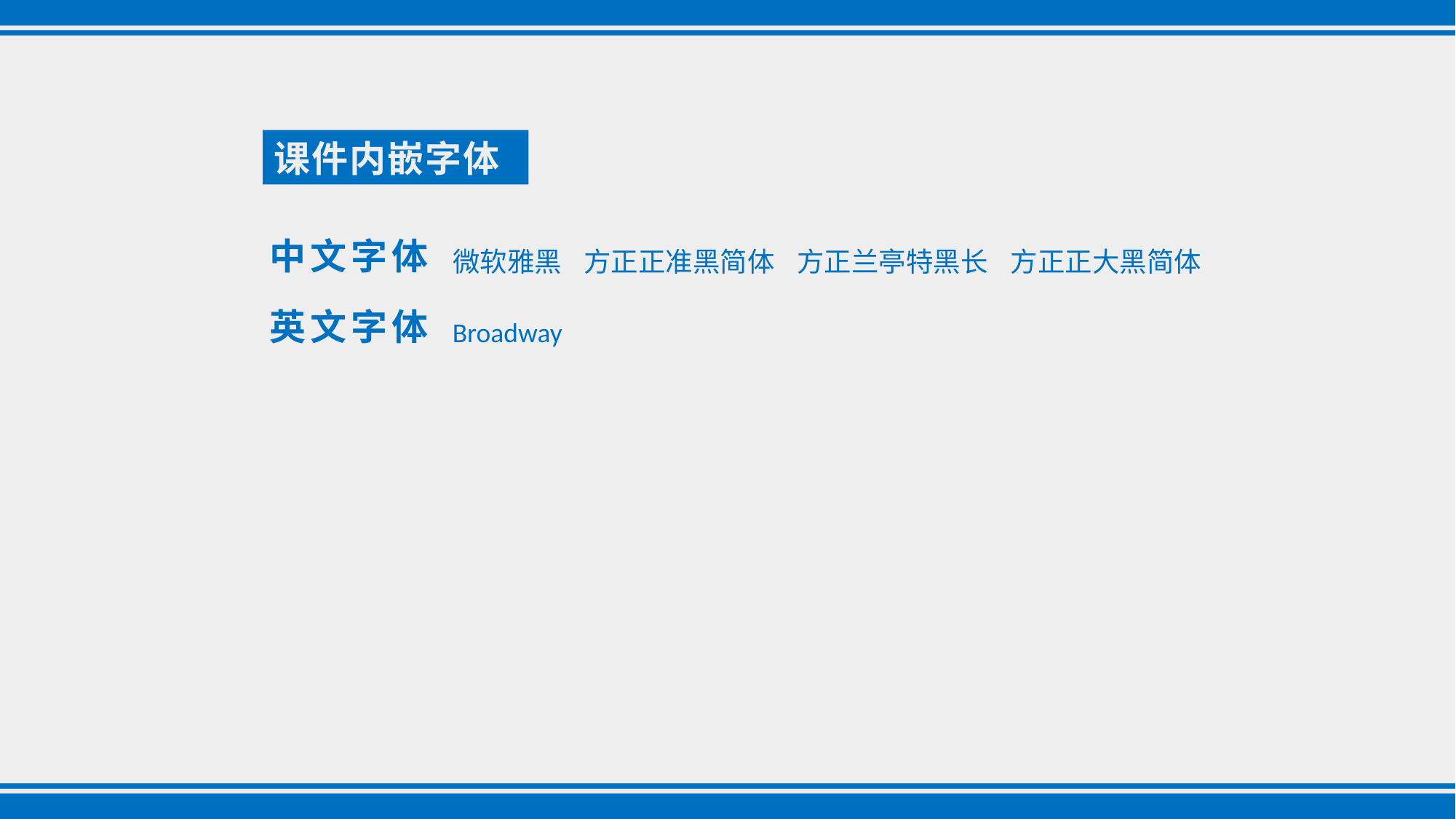

课件内嵌字体
中文字体
微软雅黑
方正正准黑简体
方正兰亭特黑长
方正正大黑简体
英文字体
Broadway